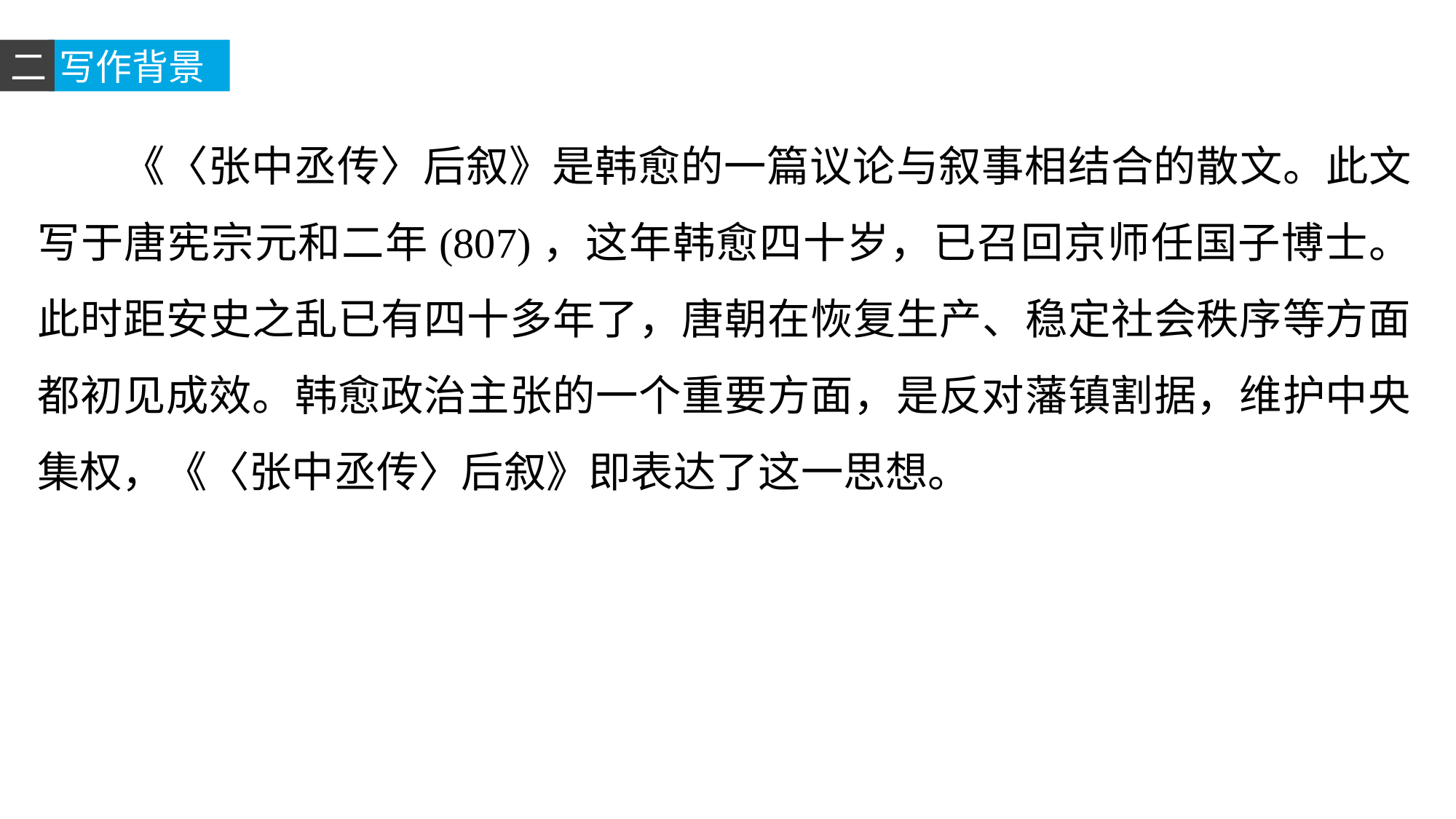

二
写作背景
《〈张中丞传〉后叙》是韩愈的一篇议论与叙事相结合的散文。此文写于唐宪宗元和二年(807)，这年韩愈四十岁，已召回京师任国子博士。此时距安史之乱已有四十多年了，唐朝在恢复生产、稳定社会秩序等方面都初见成效。韩愈政治主张的一个重要方面，是反对藩镇割据，维护中央集权，《〈张中丞传〉后叙》即表达了这一思想。